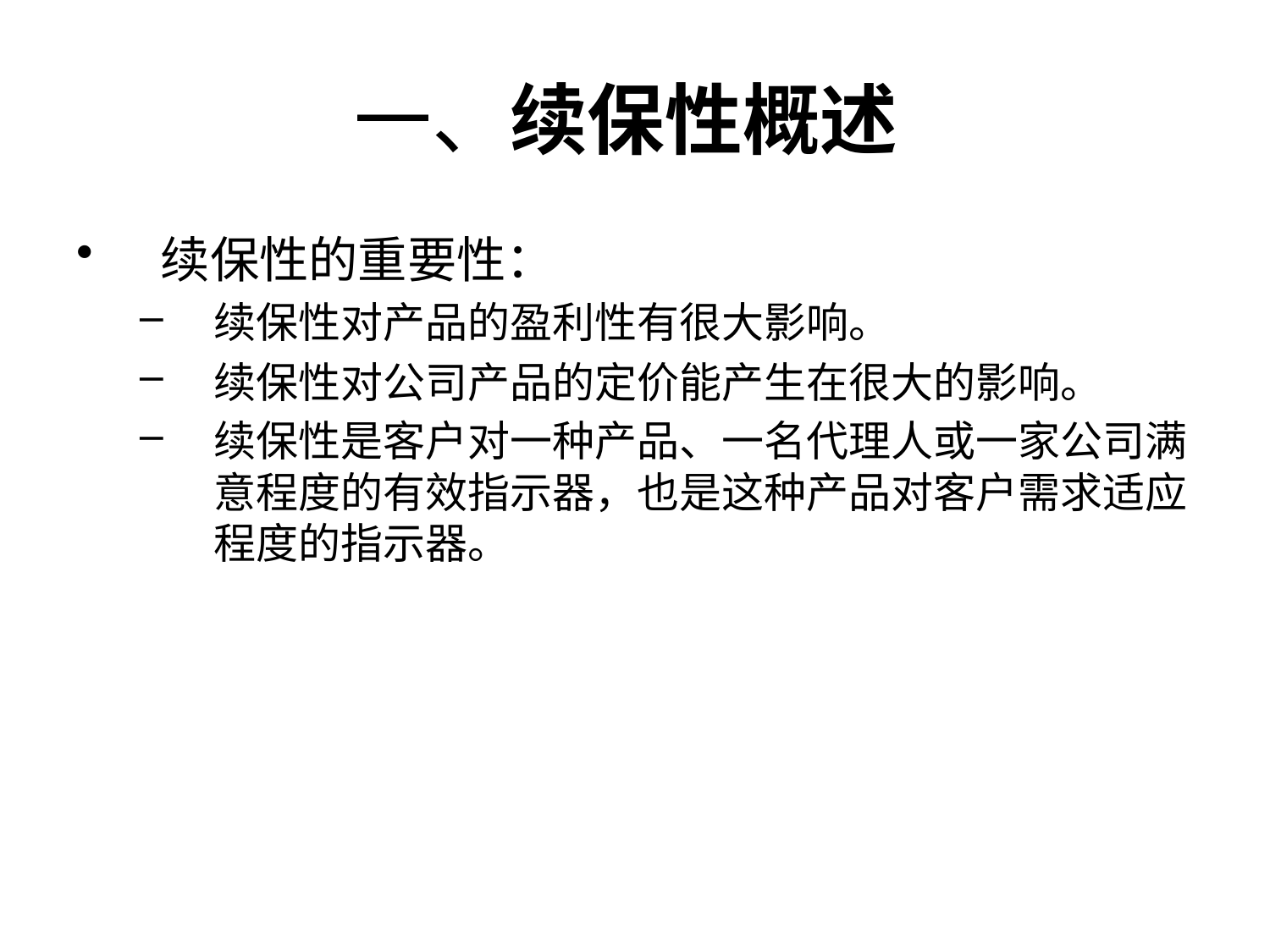

# 一、续保性概述
续保性的重要性：
续保性对产品的盈利性有很大影响。
续保性对公司产品的定价能产生在很大的影响。
续保性是客户对一种产品、一名代理人或一家公司满意程度的有效指示器，也是这种产品对客户需求适应程度的指示器。